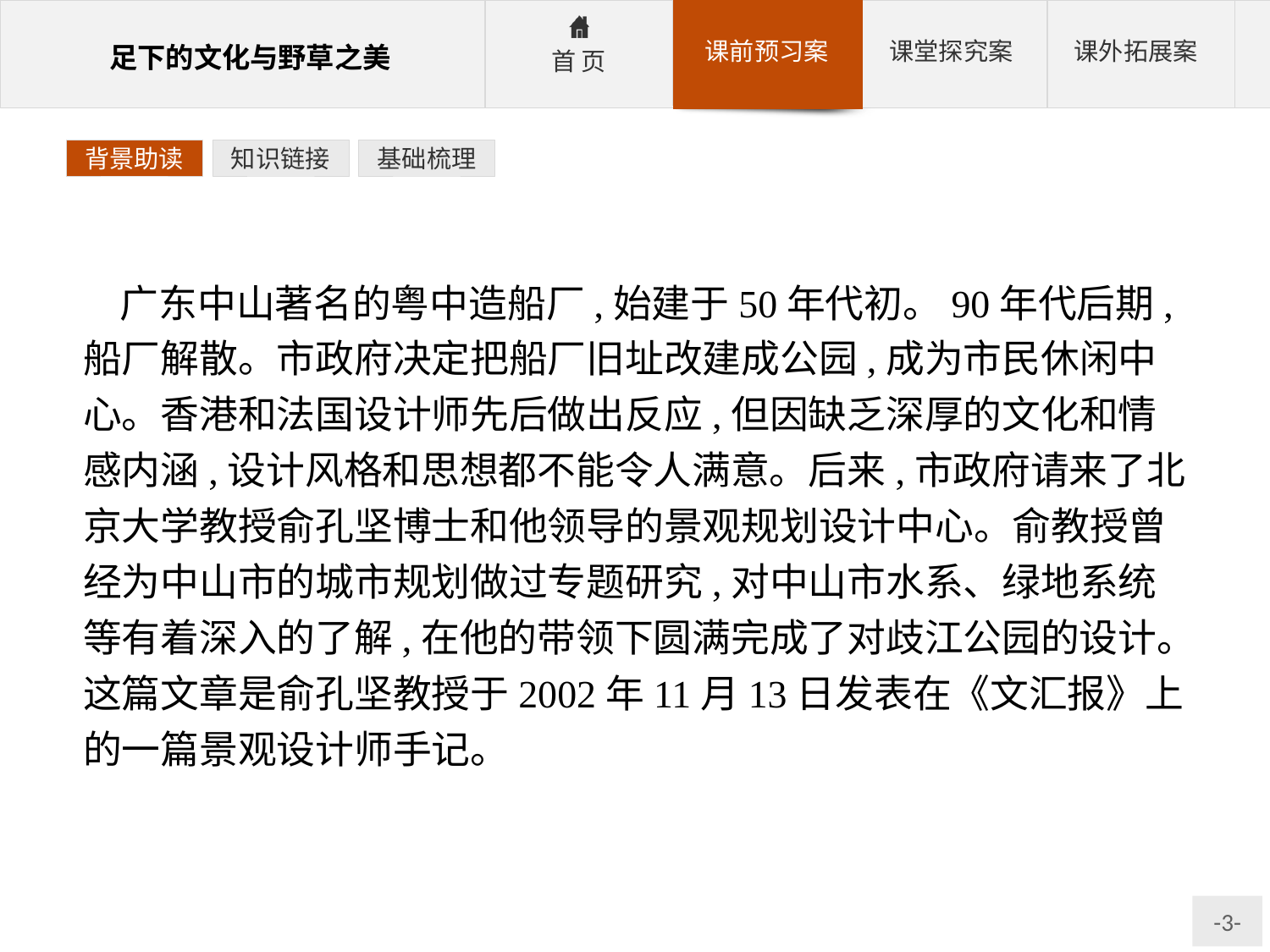

背景助读
知识链接
基础梳理
广东中山著名的粤中造船厂,始建于50年代初。90年代后期,船厂解散。市政府决定把船厂旧址改建成公园,成为市民休闲中心。香港和法国设计师先后做出反应,但因缺乏深厚的文化和情感内涵,设计风格和思想都不能令人满意。后来,市政府请来了北京大学教授俞孔坚博士和他领导的景观规划设计中心。俞教授曾经为中山市的城市规划做过专题研究,对中山市水系、绿地系统等有着深入的了解,在他的带领下圆满完成了对歧江公园的设计。这篇文章是俞孔坚教授于2002年11月13日发表在《文汇报》上的一篇景观设计师手记。